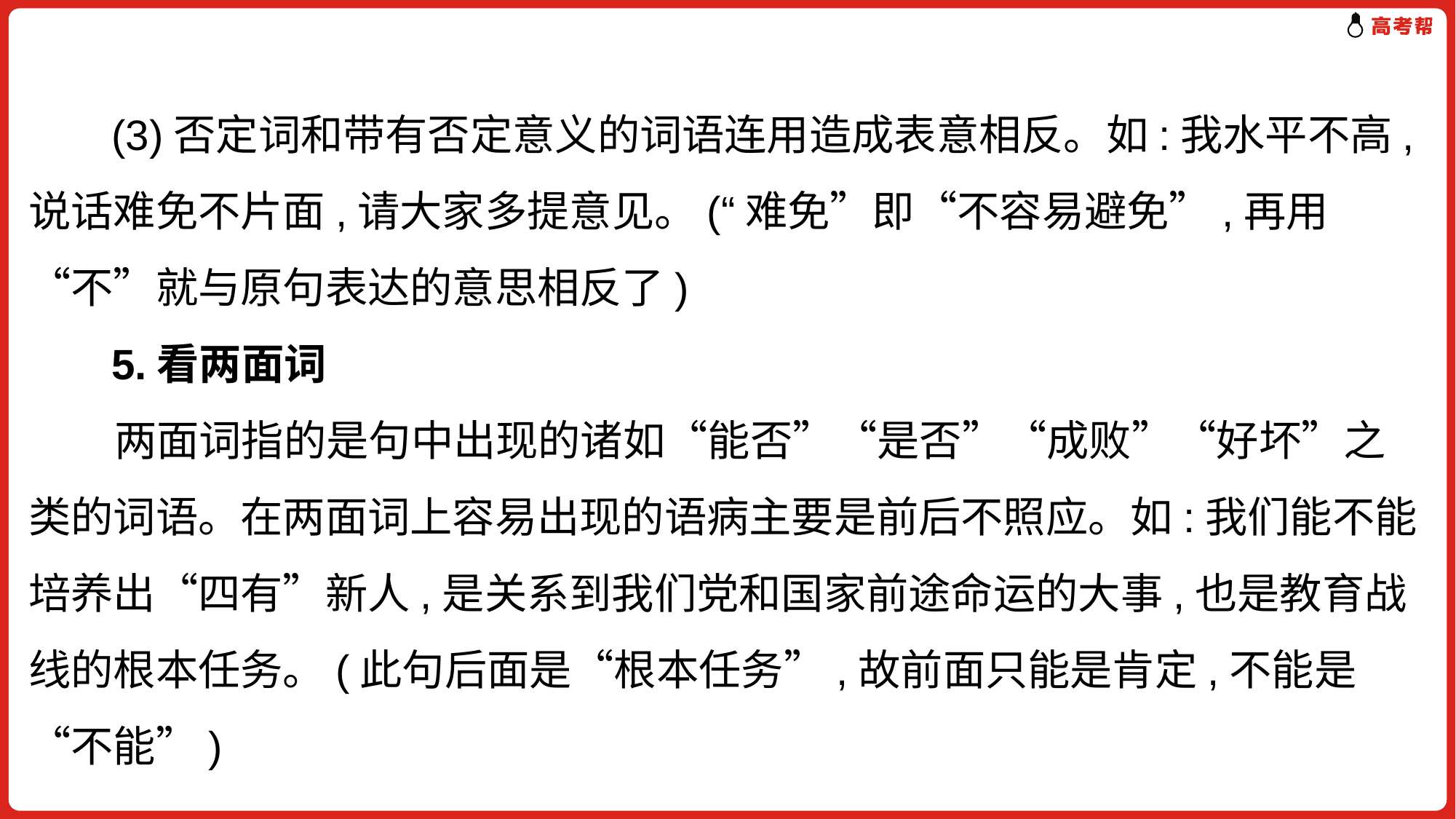

(3)否定词和带有否定意义的词语连用造成表意相反。如:我水平不高,说话难免不片面,请大家多提意见。(“难免”即“不容易避免”,再用“不”就与原句表达的意思相反了)
       5.看两面词
        两面词指的是句中出现的诸如“能否”“是否”“成败”“好坏”之类的词语。在两面词上容易出现的语病主要是前后不照应。如:我们能不能培养出“四有”新人,是关系到我们党和国家前途命运的大事,也是教育战线的根本任务。(此句后面是“根本任务”,故前面只能是肯定,不能是“不能”)